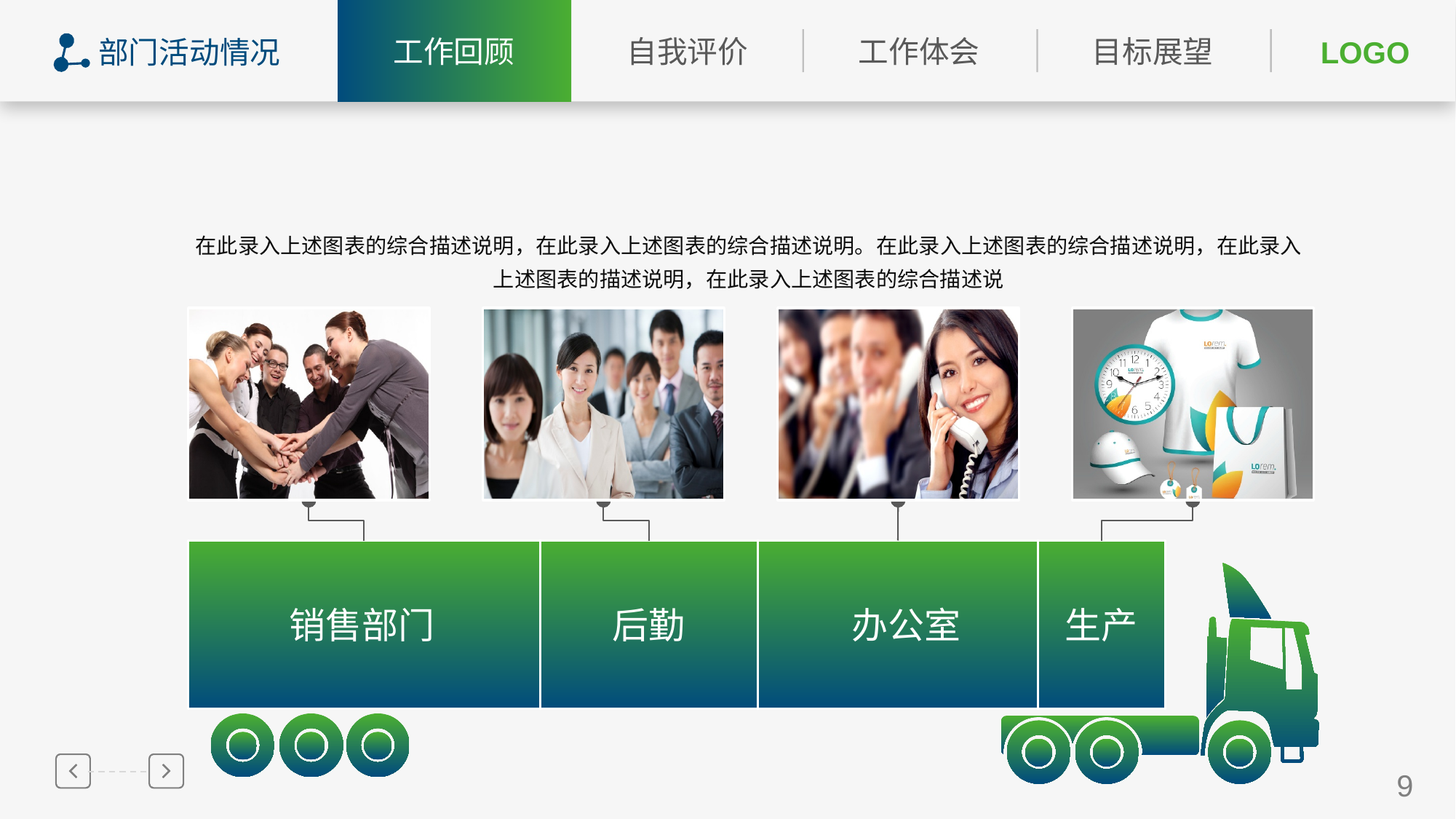

部门活动情况

在此录入上述图表的综合描述说明，在此录入上述图表的综合描述说明。在此录入上述图表的综合描述说明，在此录入上述图表的描述说明，在此录入上述图表的综合描述说

销售部门
后勤
办公室
生产